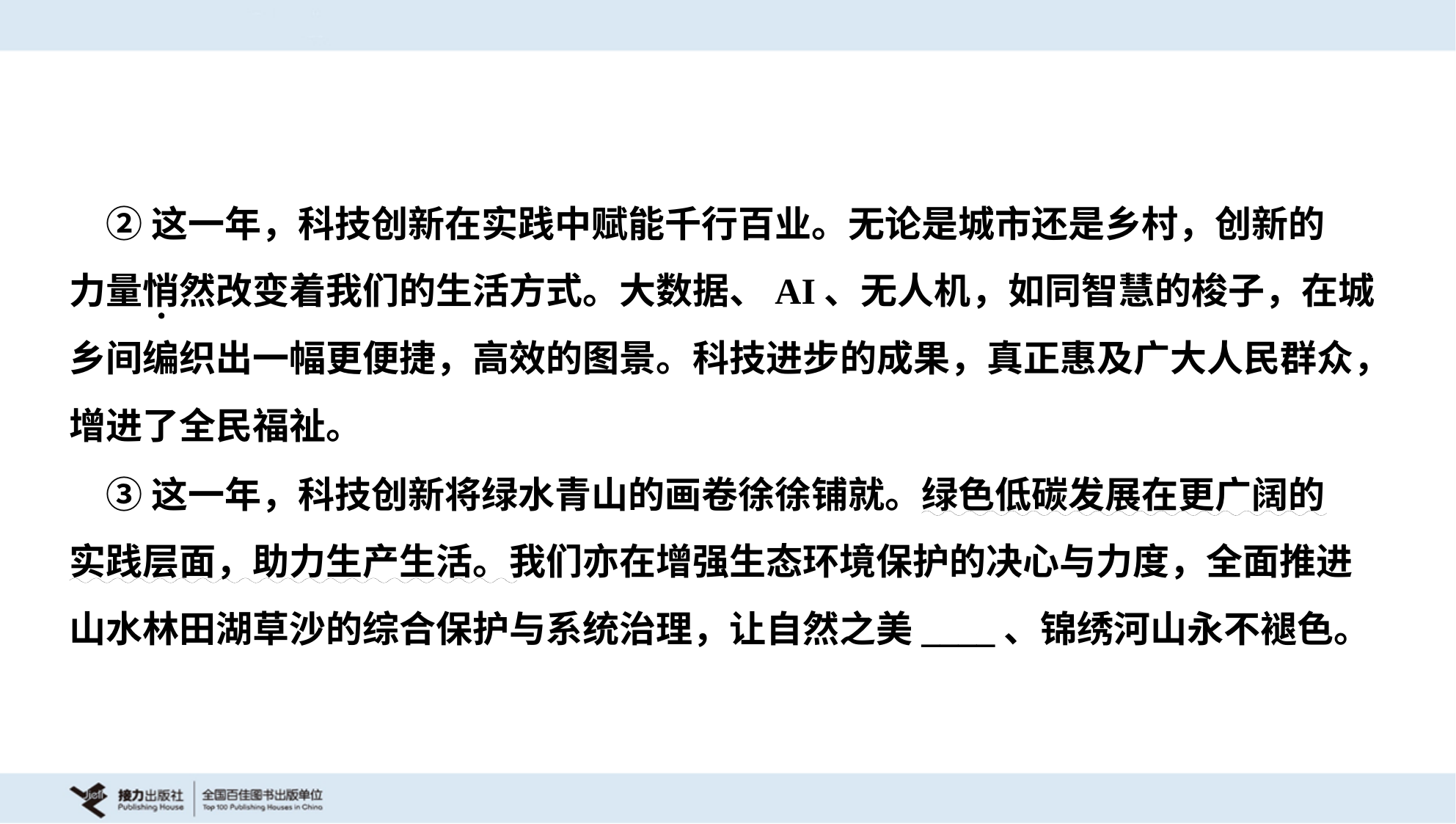

②这一年，科技创新在实践中赋能千行百业。无论是城市还是乡村，创新的
力量悄然改变着我们的生活方式。大数据、AI、无人机，如同智慧的梭子，在城
乡间编织出一幅更便捷，高效的图景。科技进步的成果，真正惠及广大人民群众，
增进了全民福祉。

    ③这一年，科技创新将绿水青山的画卷徐徐铺就。绿色低碳发展在更广阔的
实践层面，助力生产生活。我们亦在增强生态环境保护的决心与力度，全面推进
山水林田湖草沙的综合保护与系统治理，让自然之美____、锦绣河山永不褪色。